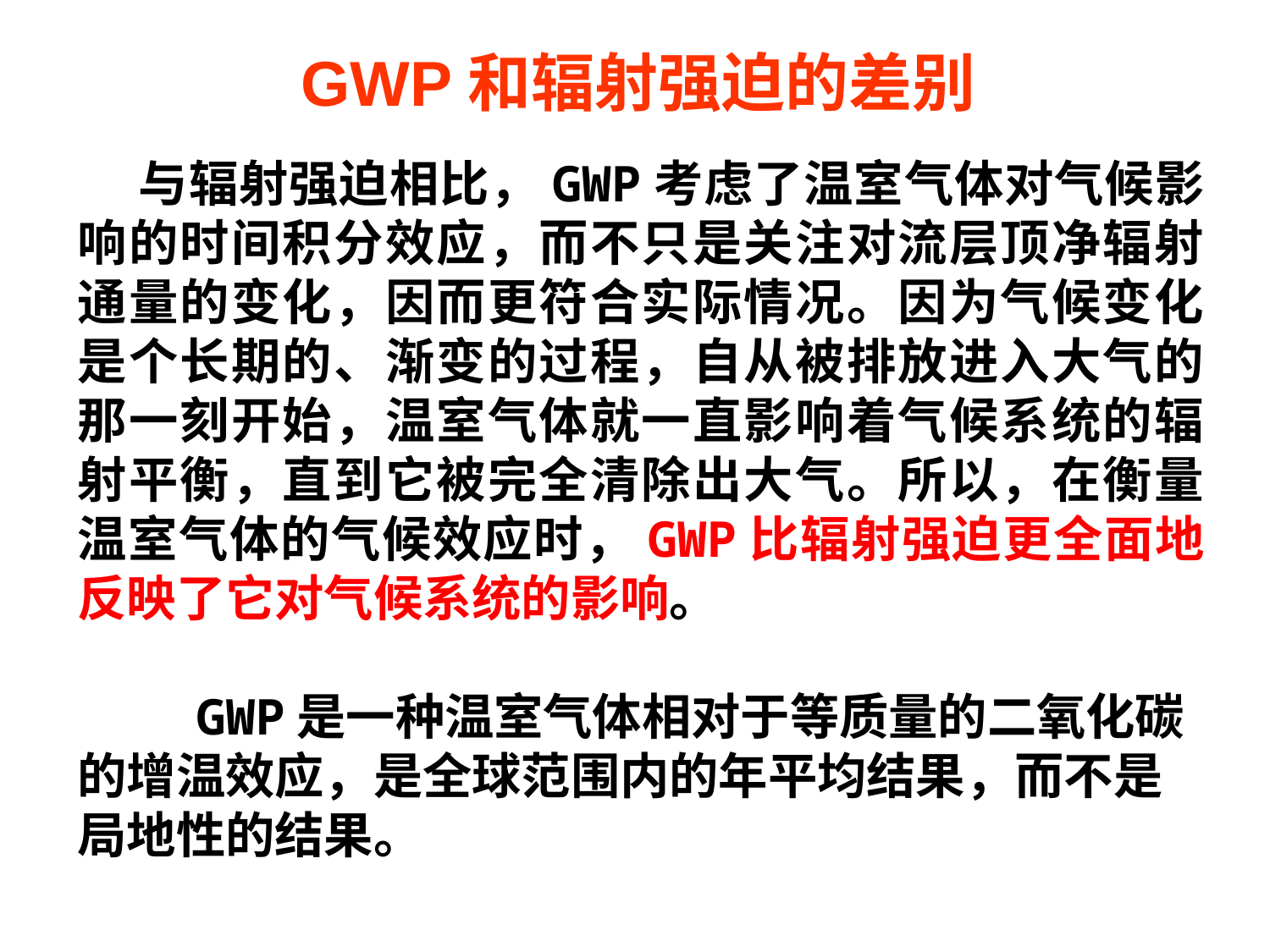

GWP和辐射强迫的差别
    与辐射强迫相比，GWP考虑了温室气体对气候影响的时间积分效应，而不只是关注对流层顶净辐射通量的变化，因而更符合实际情况。因为气候变化是个长期的、渐变的过程，自从被排放进入大气的那一刻开始，温室气体就一直影响着气候系统的辐射平衡，直到它被完全清除出大气。所以，在衡量温室气体的气候效应时，GWP比辐射强迫更全面地反映了它对气候系统的影响。

    GWP是一种温室气体相对于等质量的二氧化碳的增温效应，是全球范围内的年平均结果，而不是局地性的结果。